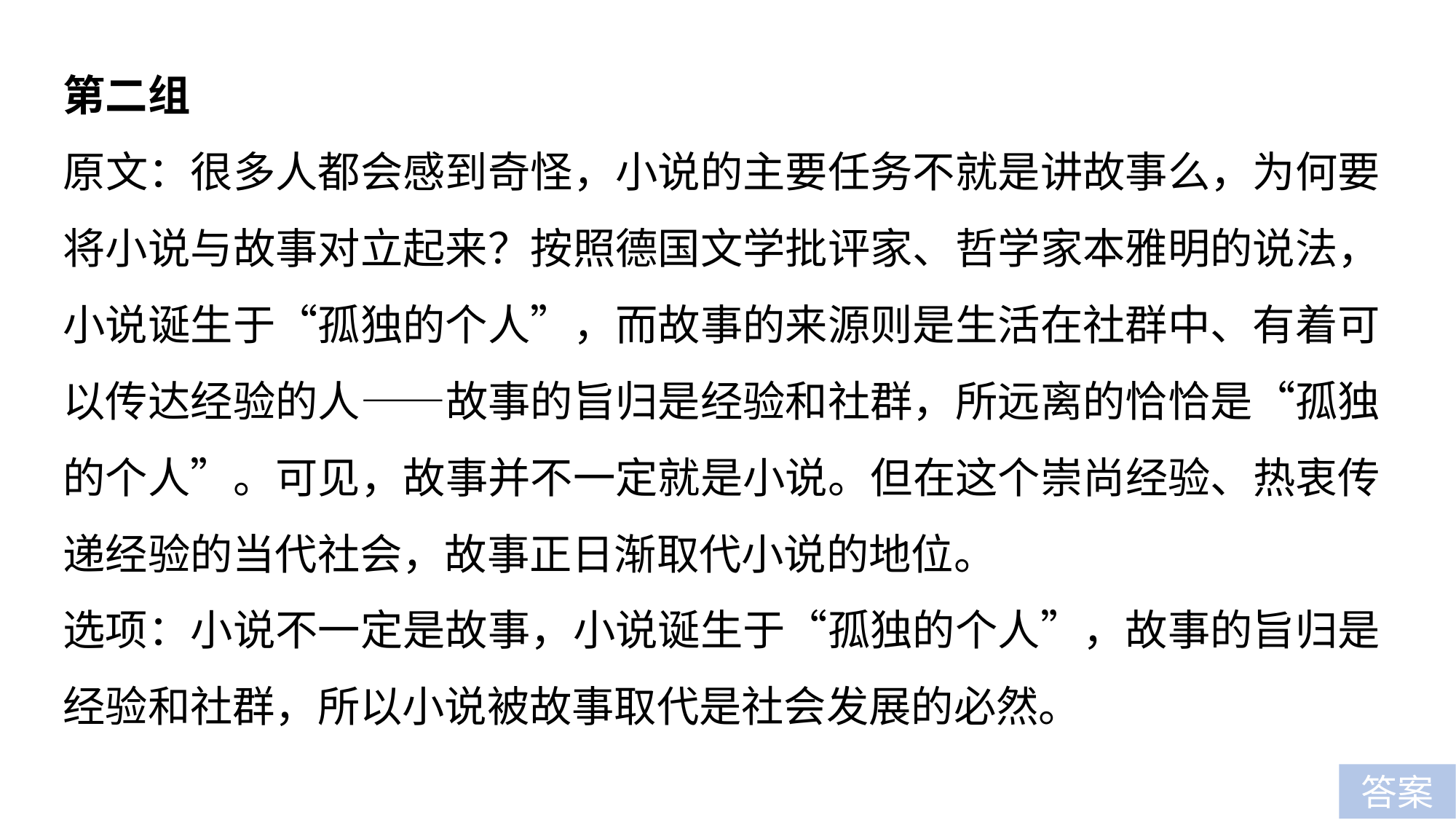

第二组
原文：很多人都会感到奇怪，小说的主要任务不就是讲故事么，为何要将小说与故事对立起来？按照德国文学批评家、哲学家本雅明的说法，小说诞生于“孤独的个人”，而故事的来源则是生活在社群中、有着可以传达经验的人——故事的旨归是经验和社群，所远离的恰恰是“孤独的个人”。可见，故事并不一定就是小说。但在这个崇尚经验、热衷传递经验的当代社会，故事正日渐取代小说的地位。
选项：小说不一定是故事，小说诞生于“孤独的个人”，故事的旨归是经验和社群，所以小说被故事取代是社会发展的必然。
答案